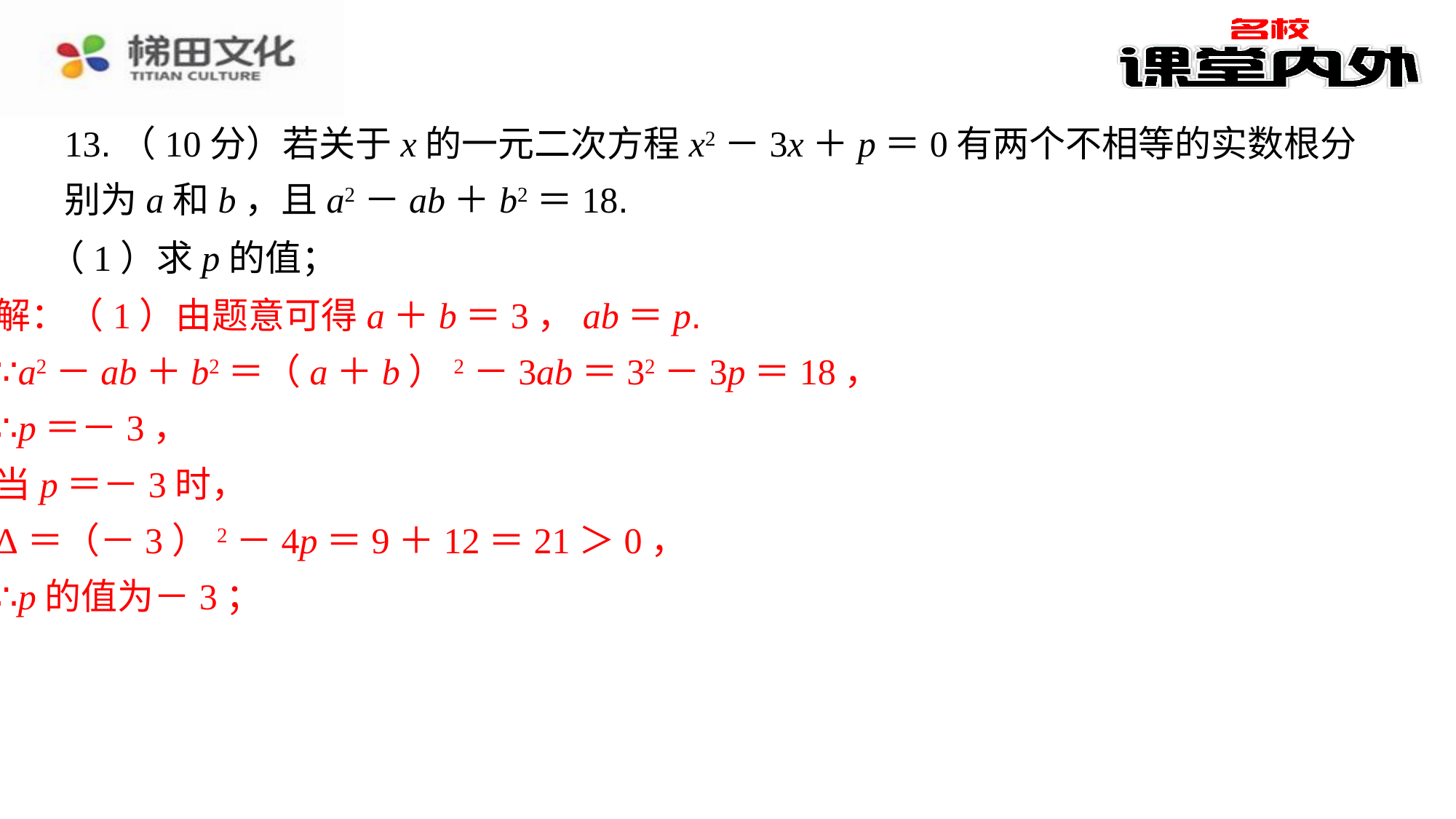

13.（10分）若关于x的一元二次方程x2－3x＋p＝0有两个不相等的实数根分别为a和b，且a2－ab＋b2＝18.
（1）求p的值；
解：（1）由题意可得a＋b＝3，ab＝p.
∵a2－ab＋b2＝（a＋b）2－3ab＝32－3p＝18，
∴p＝－3，
当p＝－3时，
Δ＝（－3）2－4p＝9＋12＝21＞0，
∴p的值为－3；